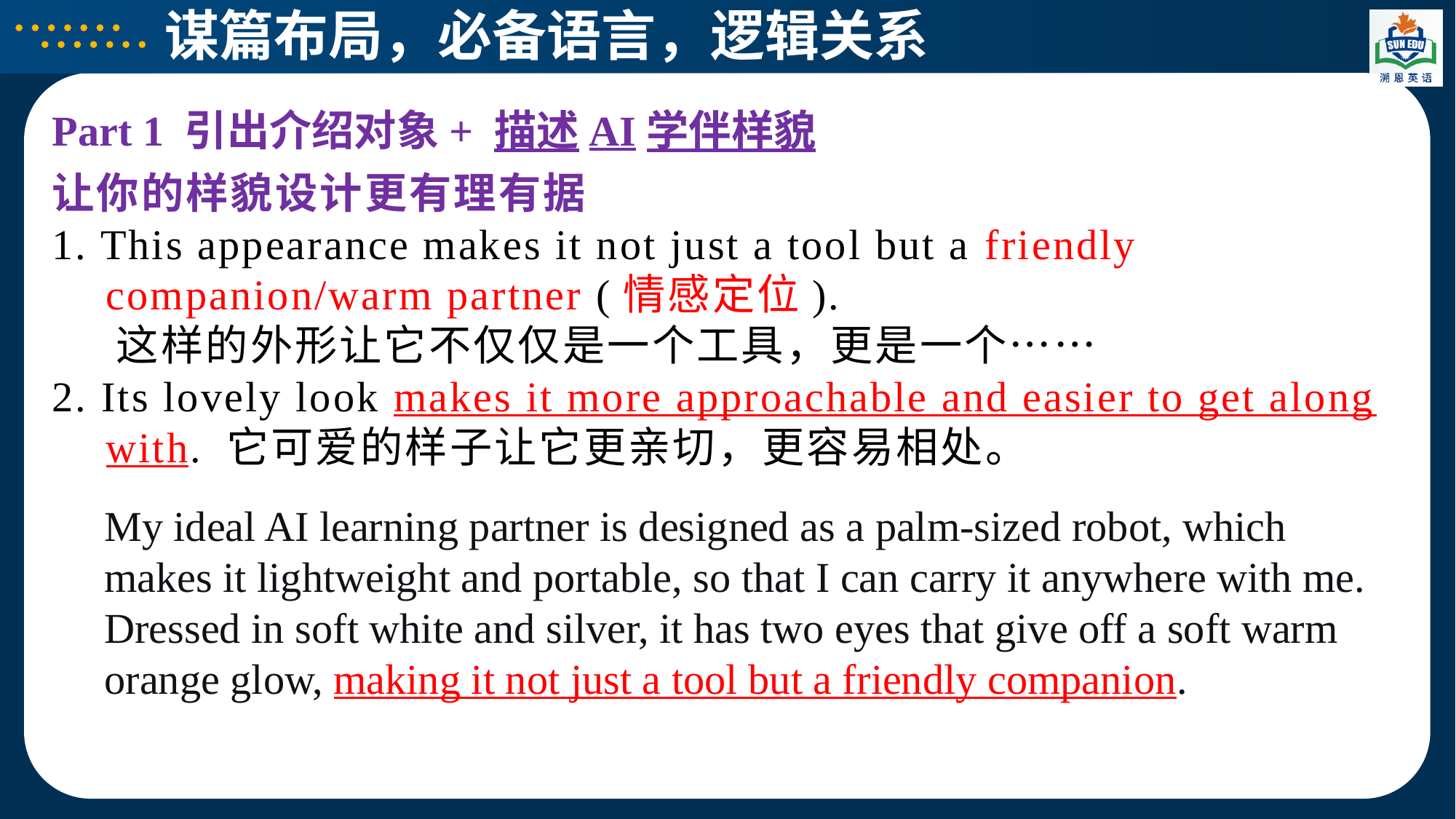

谋篇布局，必备语言，逻辑关系

Part 1 引出介绍对象+ 描述AI学伴样貌
让你的样貌设计更有理有据
1. This appearance makes it not just a tool but a friendly companion/warm partner (情感定位).
这样的外形让它不仅仅是一个工具，更是一个……
2. Its lovely look makes it more approachable and easier to get along with. 它可爱的样子让它更亲切，更容易相处。
My ideal AI learning partner is designed as a palm-sized robot, which makes it lightweight and portable, so that I can carry it anywhere with me. Dressed in soft white and silver, it has two eyes that give off a soft warm orange glow, making it not just a tool but a friendly companion.